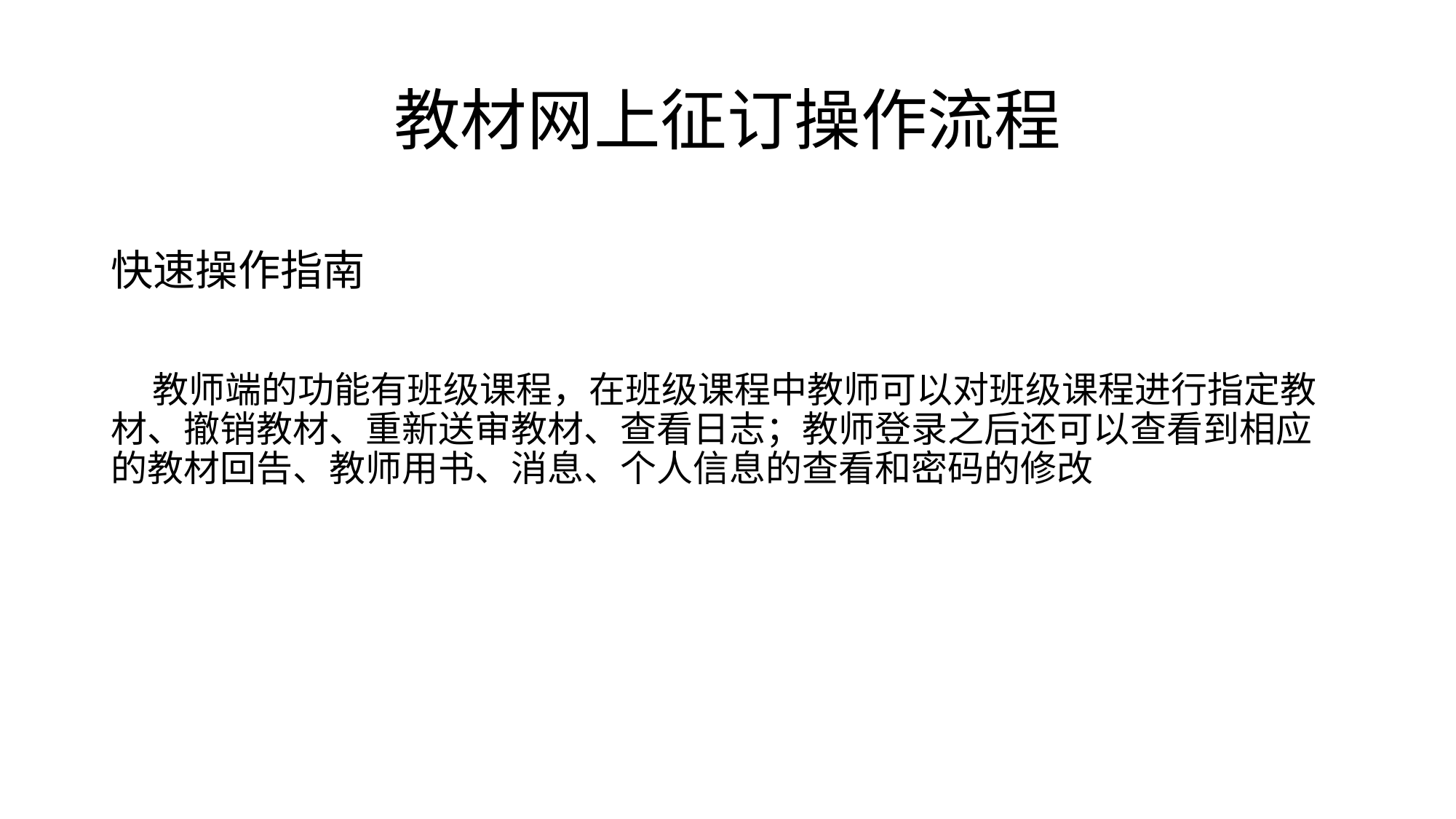

# 教材网上征订操作流程
快速操作指南

    教师端的功能有班级课程，在班级课程中教师可以对班级课程进行指定教材、撤销教材、重新送审教材、查看日志；教师登录之后还可以查看到相应的教材回告、教师用书、消息、个人信息的查看和密码的修改